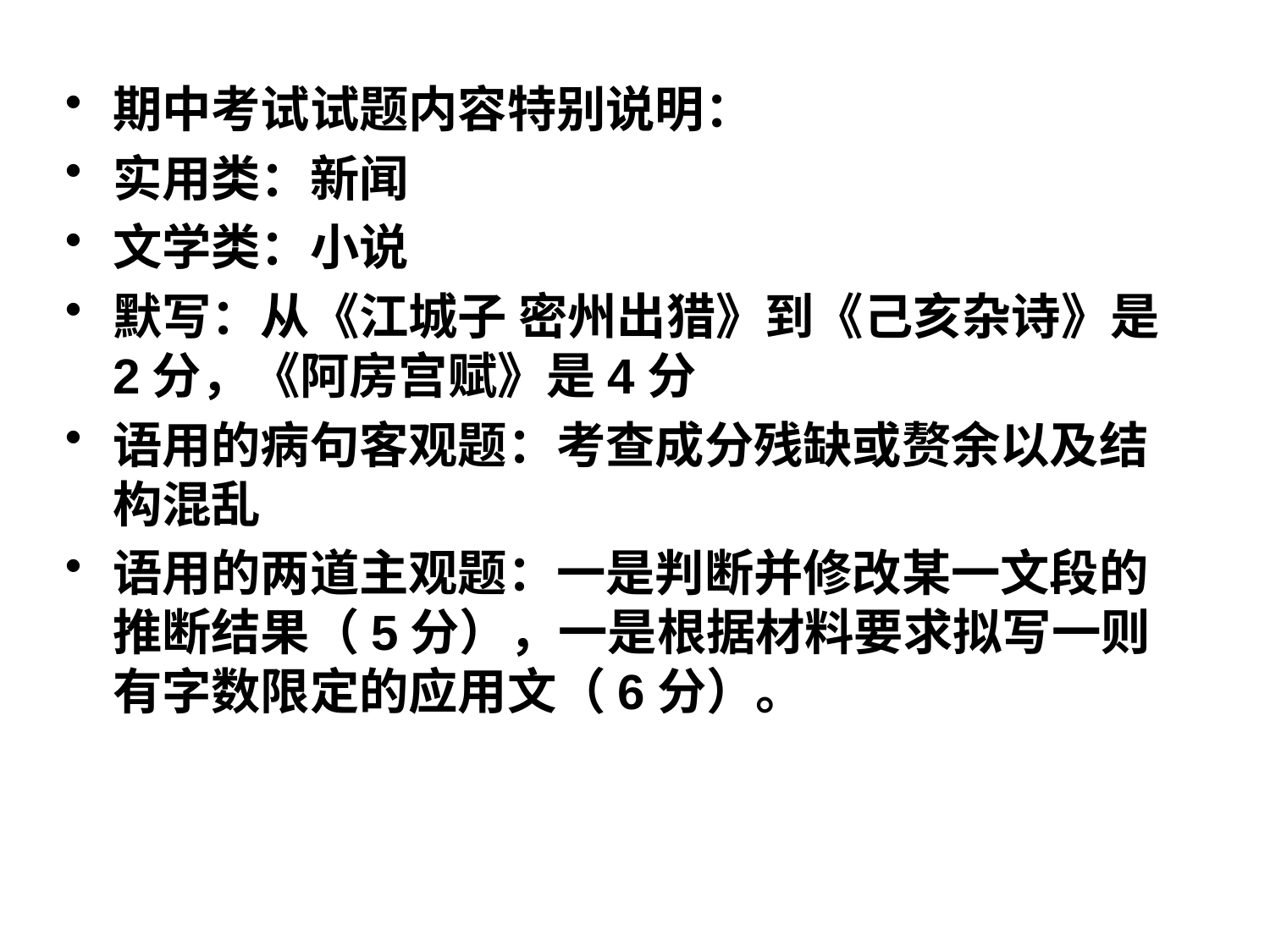

#
期中考试试题内容特别说明：
实用类：新闻
文学类：小说
默写：从《江城子 密州出猎》到《己亥杂诗》是2分，《阿房宫赋》是4分
语用的病句客观题：考查成分残缺或赘余以及结构混乱
语用的两道主观题：一是判断并修改某一文段的推断结果（5分），一是根据材料要求拟写一则有字数限定的应用文（6分）。